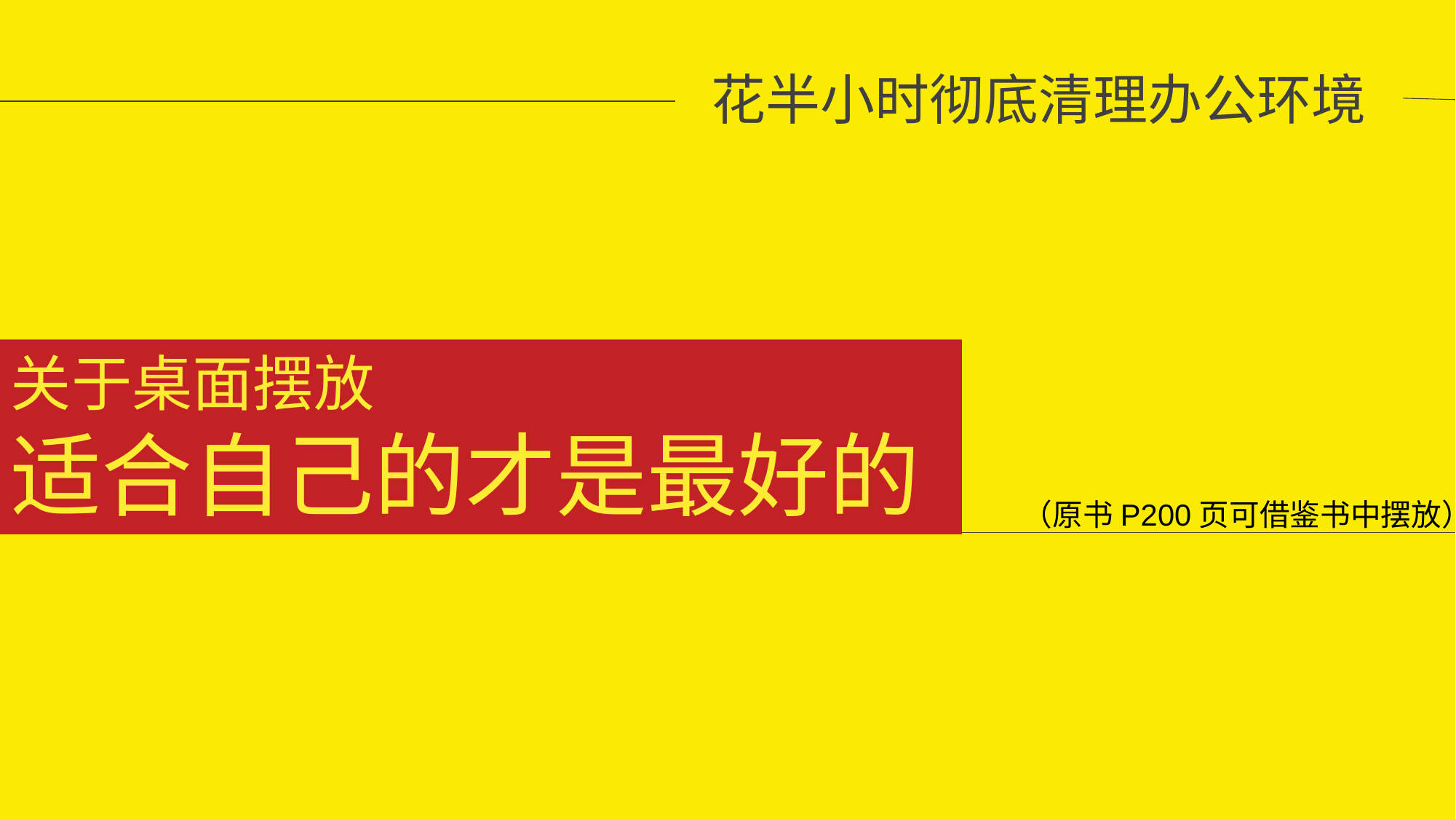

花半小时彻底清理办公环境

关于桌面摆放
适合自己的才是最好的
（原书P200页可借鉴书中摆放）